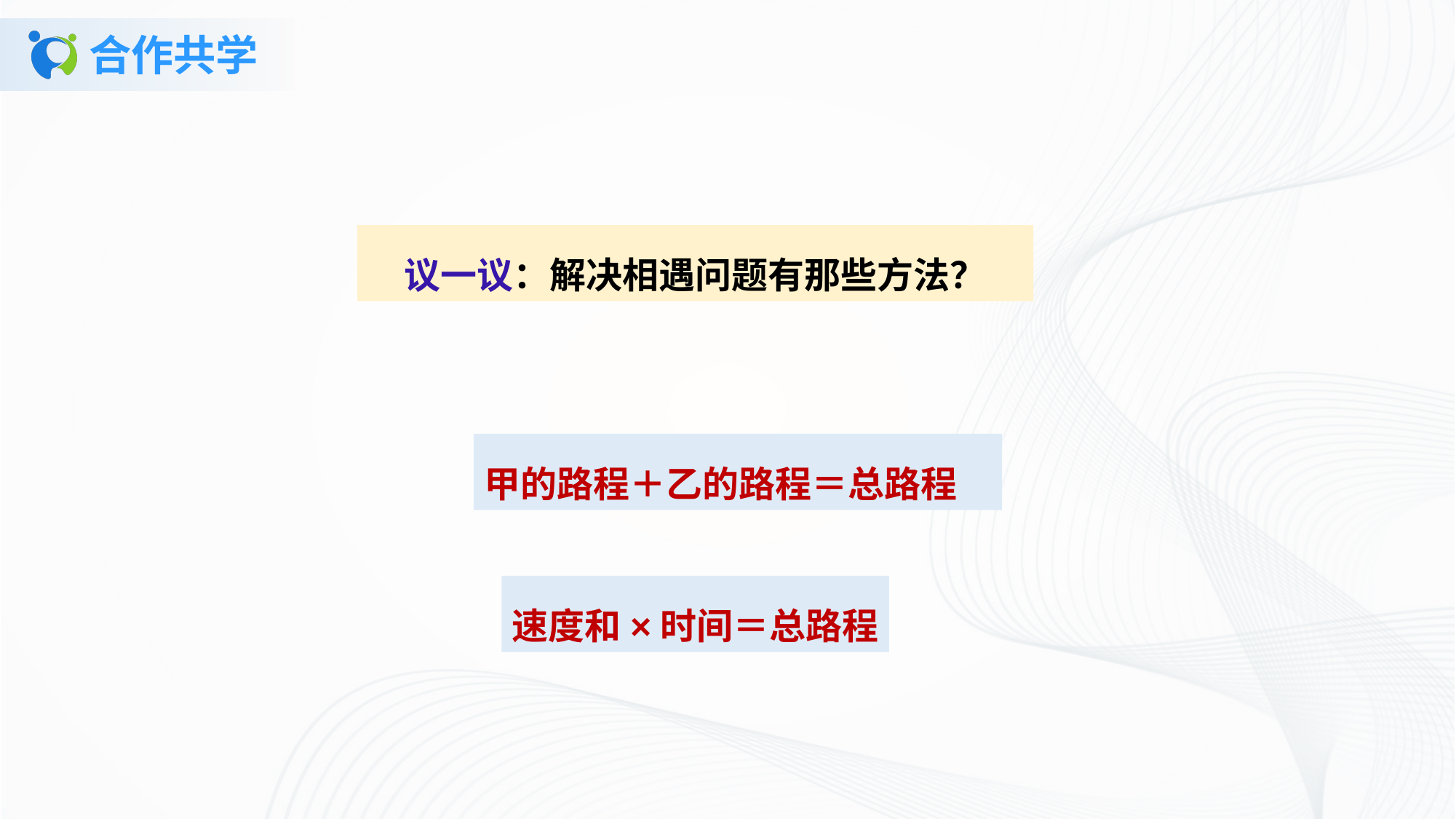

# 合作共学
议一议：解决相遇问题有那些方法？
甲的路程＋乙的路程＝总路程
速度和×时间＝总路程